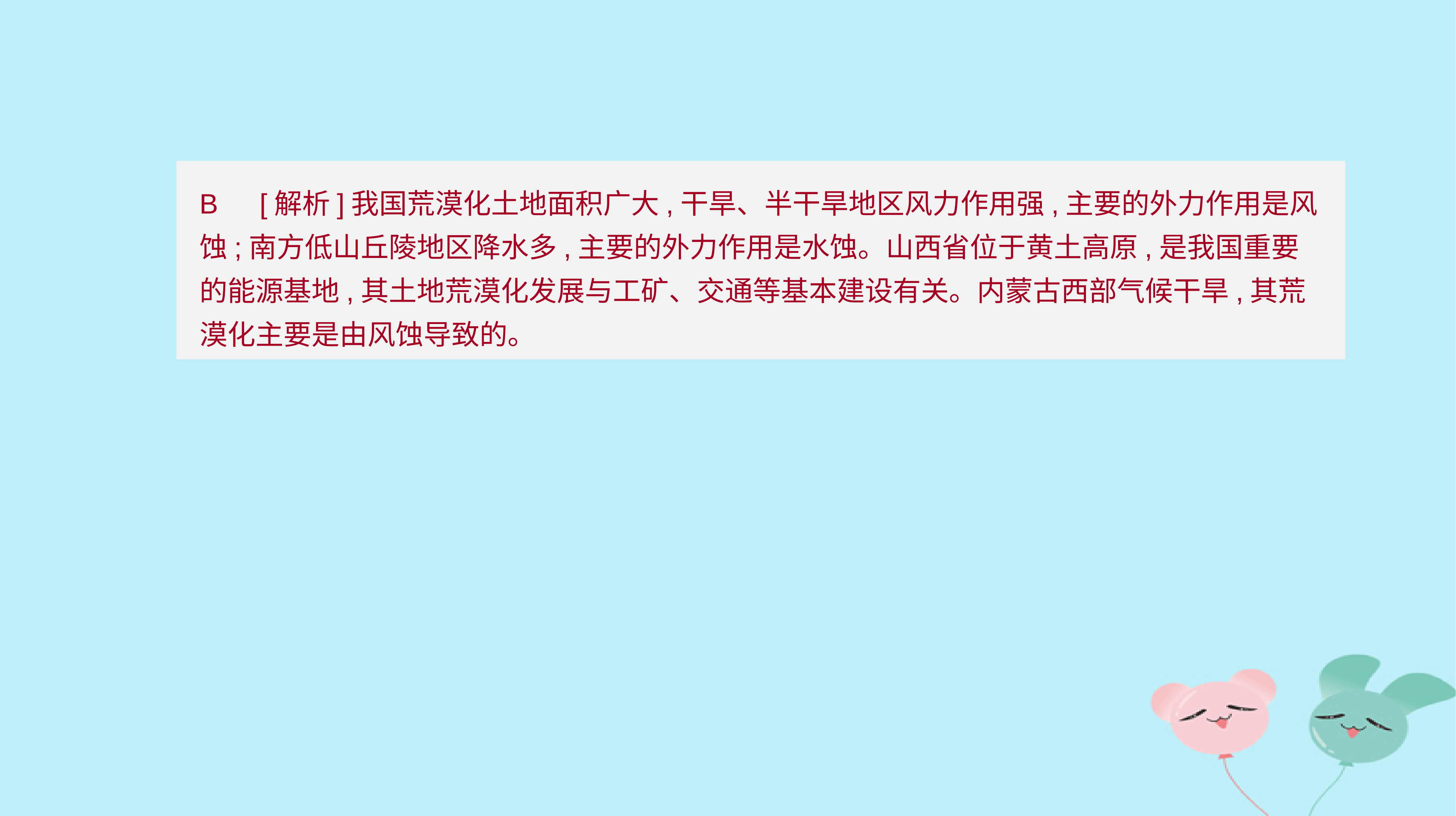

B　[解析]我国荒漠化土地面积广大,干旱、半干旱地区风力作用强,主要的外力作用是风蚀;南方低山丘陵地区降水多,主要的外力作用是水蚀。山西省位于黄土高原,是我国重要的能源基地,其土地荒漠化发展与工矿、交通等基本建设有关。内蒙古西部气候干旱,其荒漠化主要是由风蚀导致的。